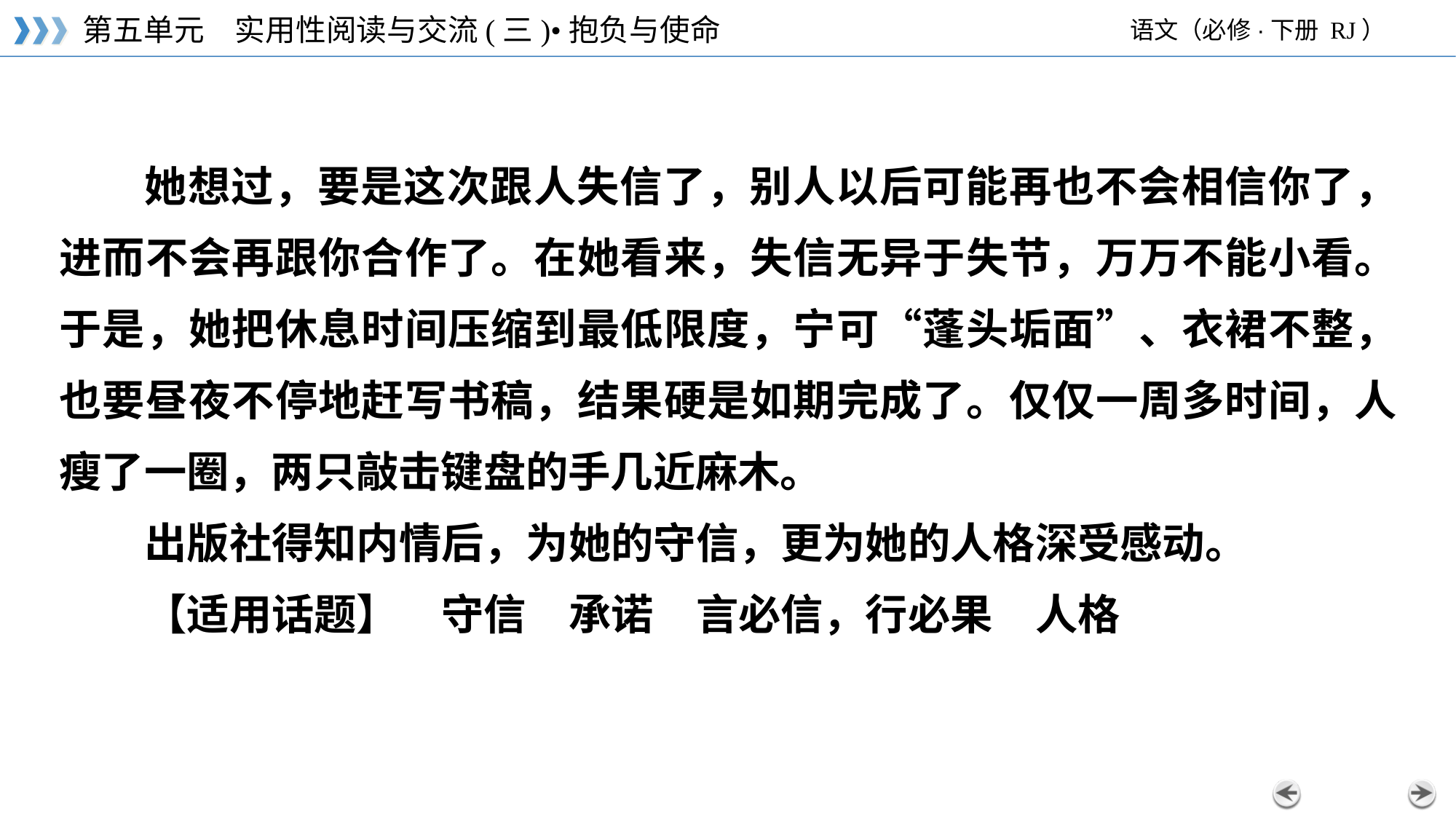

她想过，要是这次跟人失信了，别人以后可能再也不会相信你了，进而不会再跟你合作了。在她看来，失信无异于失节，万万不能小看。于是，她把休息时间压缩到最低限度，宁可“蓬头垢面”、衣裙不整，也要昼夜不停地赶写书稿，结果硬是如期完成了。仅仅一周多时间，人瘦了一圈，两只敲击键盘的手几近麻木。
出版社得知内情后，为她的守信，更为她的人格深受感动。
【适用话题】　守信　承诺　言必信，行必果　人格